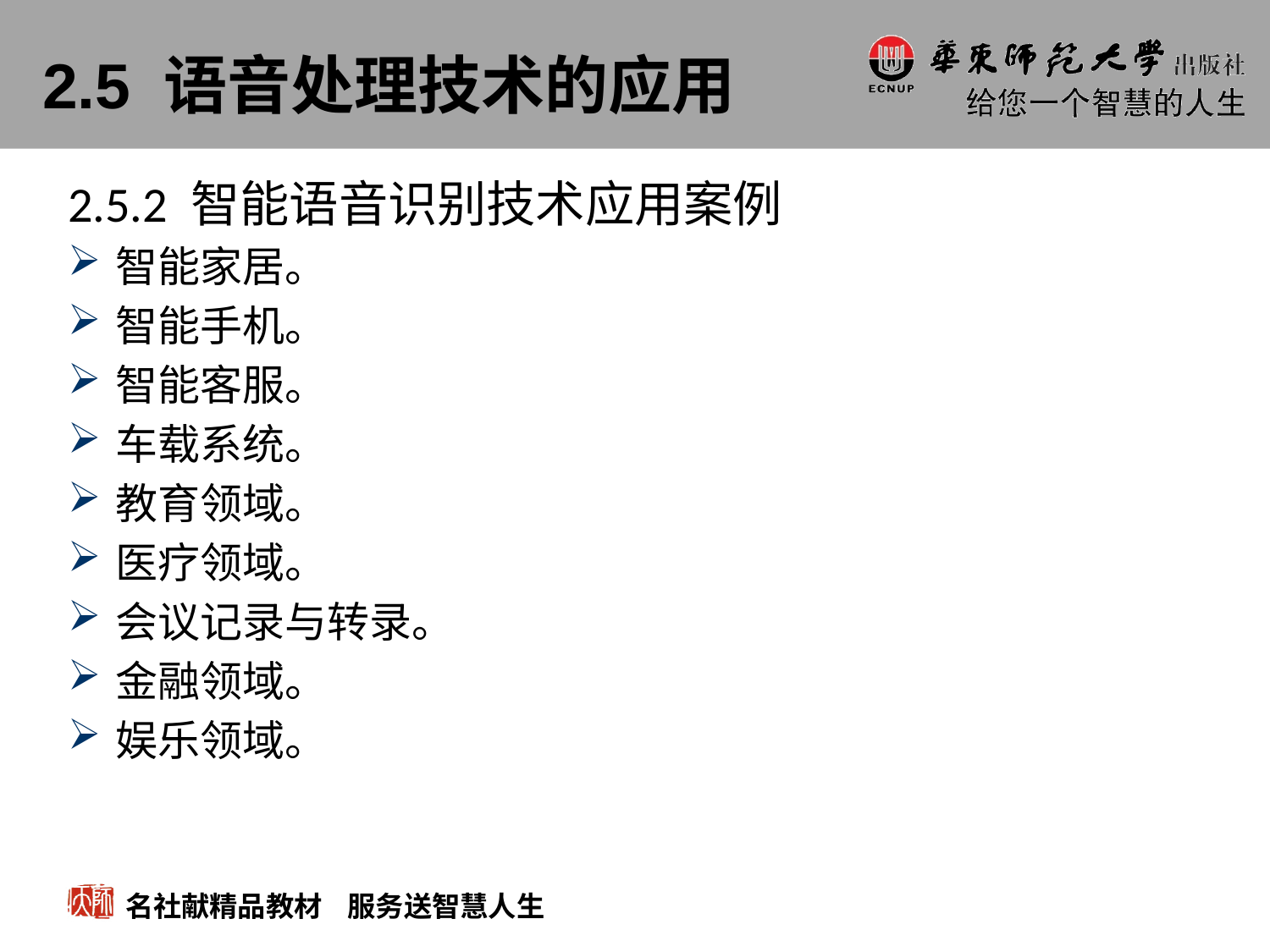

# 2.5 语音处理技术的应用
2.5.2 智能语音识别技术应用案例
智能家居。
智能手机。
智能客服。
车载系统。
教育领域。
医疗领域。
会议记录与转录。
金融领域。
娱乐领域。